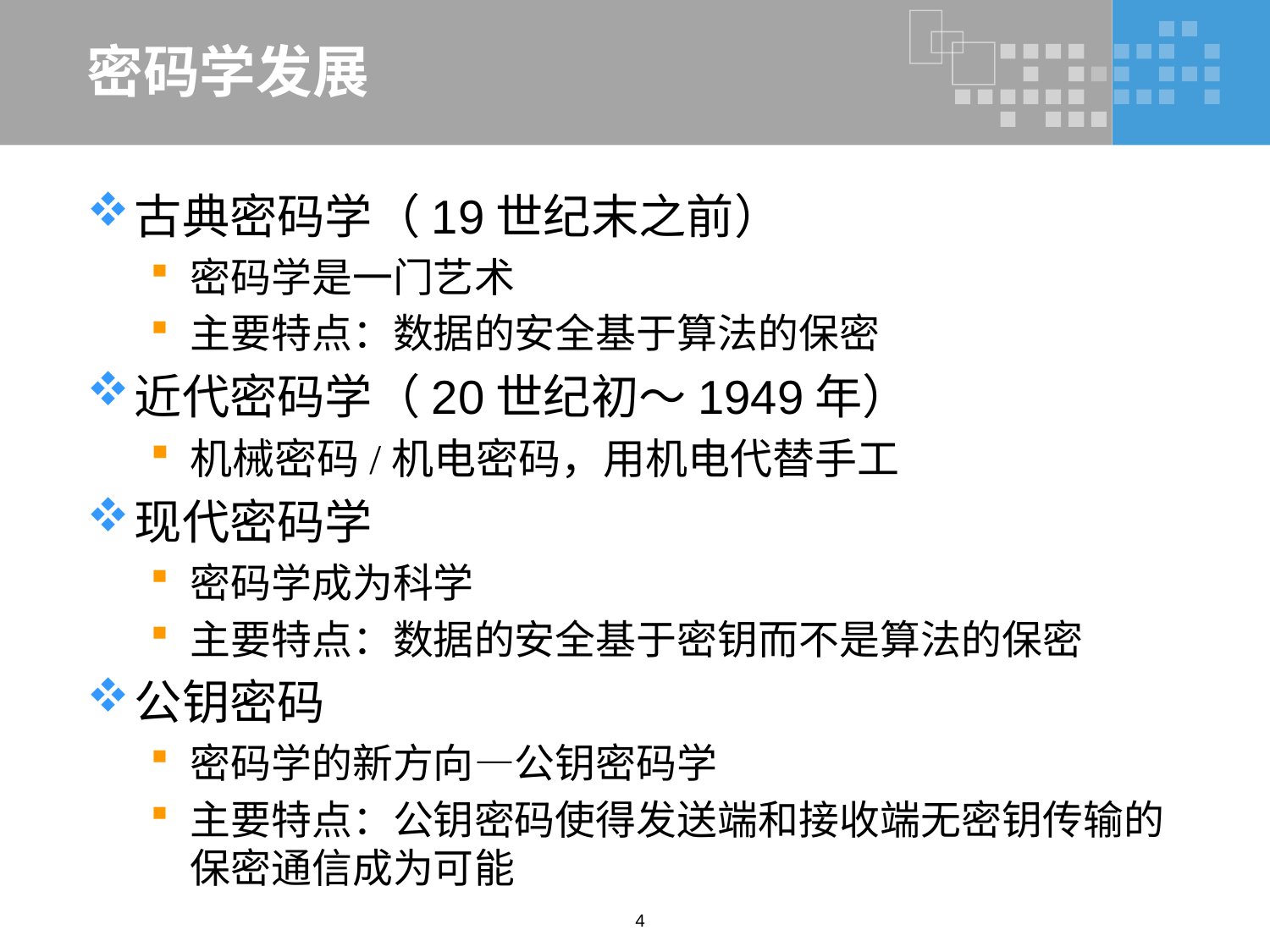

# 密码学发展
古典密码学（19世纪末之前）
密码学是一门艺术
主要特点：数据的安全基于算法的保密
近代密码学（20世纪初～1949年）
机械密码/机电密码，用机电代替手工
现代密码学
密码学成为科学
主要特点：数据的安全基于密钥而不是算法的保密
公钥密码
密码学的新方向—公钥密码学
主要特点：公钥密码使得发送端和接收端无密钥传输的保密通信成为可能
4